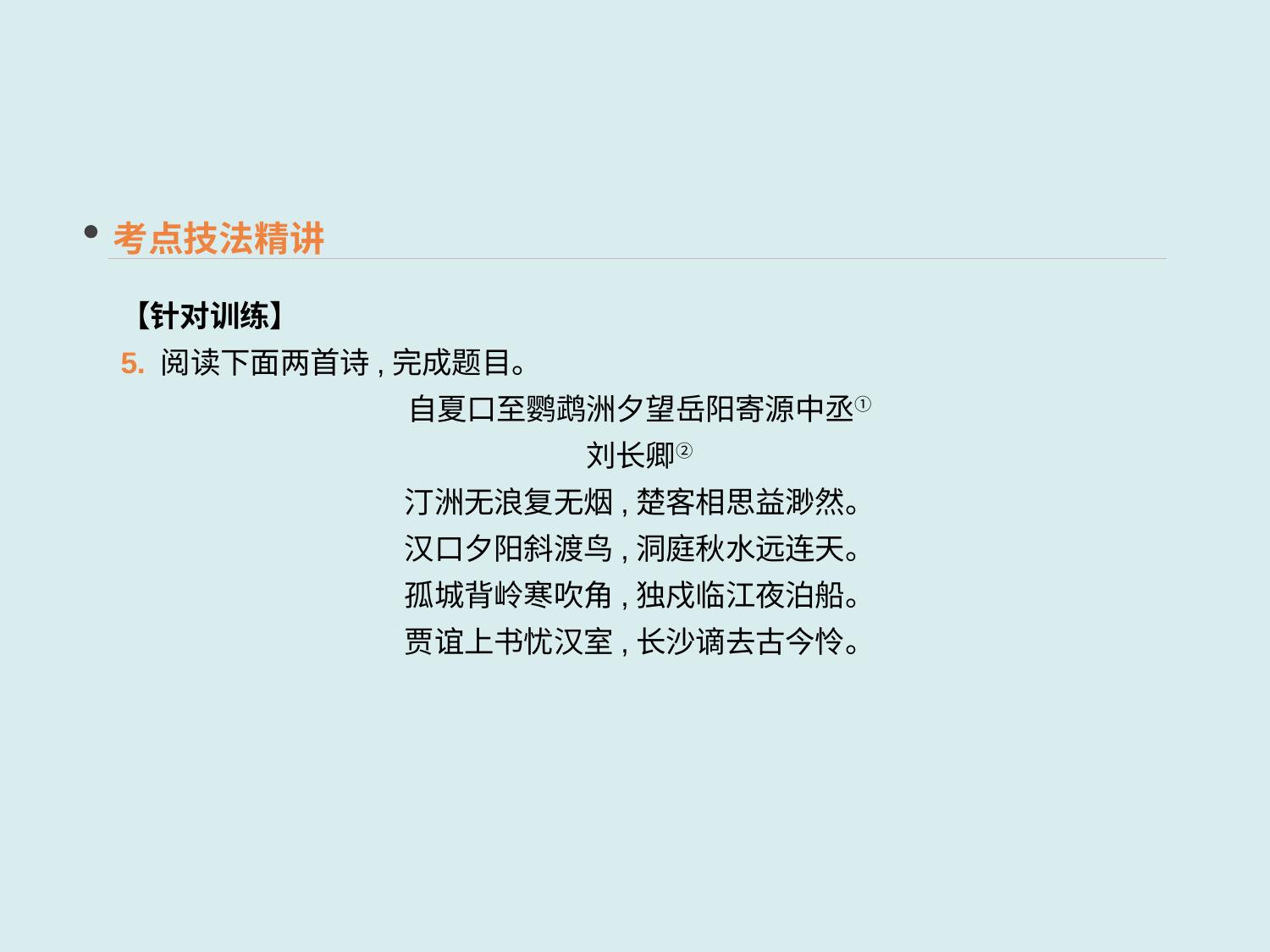

考点技法精讲

【针对训练】
5. 阅读下面两首诗,完成题目。
自夏口至鹦鹉洲夕望岳阳寄源中丞①
刘长卿②
汀洲无浪复无烟,楚客相思益渺然。
汉口夕阳斜渡鸟,洞庭秋水远连天。
孤城背岭寒吹角,独戍临江夜泊船。
贾谊上书忧汉室,长沙谪去古今怜。